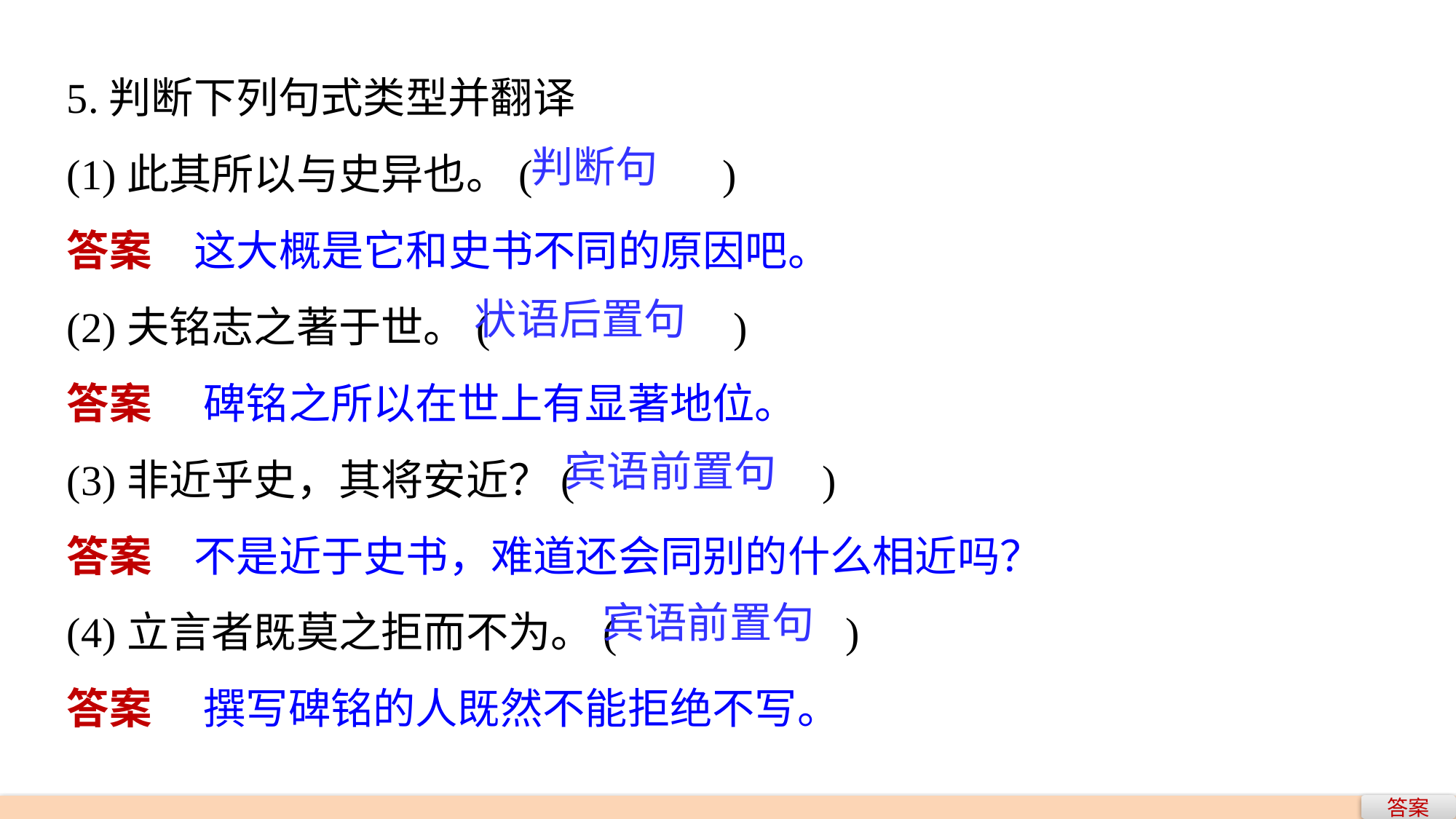

5.判断下列句式类型并翻译
(1)此其所以与史异也。(　　　　)
答案　这大概是它和史书不同的原因吧。
(2)夫铭志之著于世。(     　　　　)
答案　 碑铭之所以在世上有显著地位。
(3)非近乎史，其将安近？(　　    　　  )
答案　不是近于史书，难道还会同别的什么相近吗？
(4)立言者既莫之拒而不为。(　　    　　)
答案　 撰写碑铭的人既然不能拒绝不写。
判断句
状语后置句
宾语前置句
宾语前置句
答案